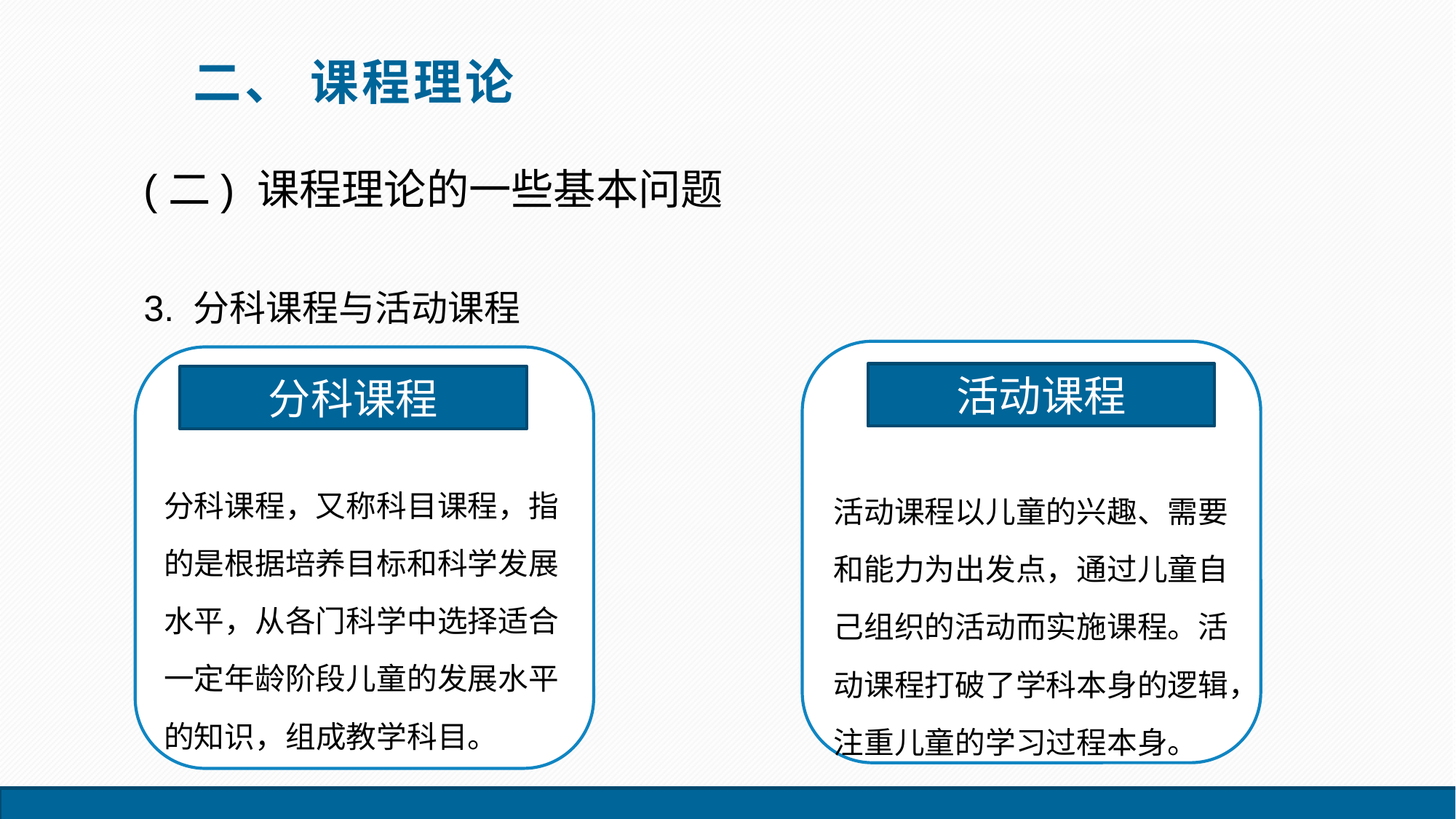

二、 课程理论
(二) 课程理论的一些基本问题

3. 分科课程与活动课程

活动课程
分科课程
分科课程，又称科目课程，指的是根据培养目标和科学发展水平，从各门科学中选择适合一定年龄阶段儿童的发展水平的知识，组成教学科目。
活动课程以儿童的兴趣、需要和能力为出发点，通过儿童自己组织的活动而实施课程。活动课程打破了学科本身的逻辑，注重儿童的学习过程本身。